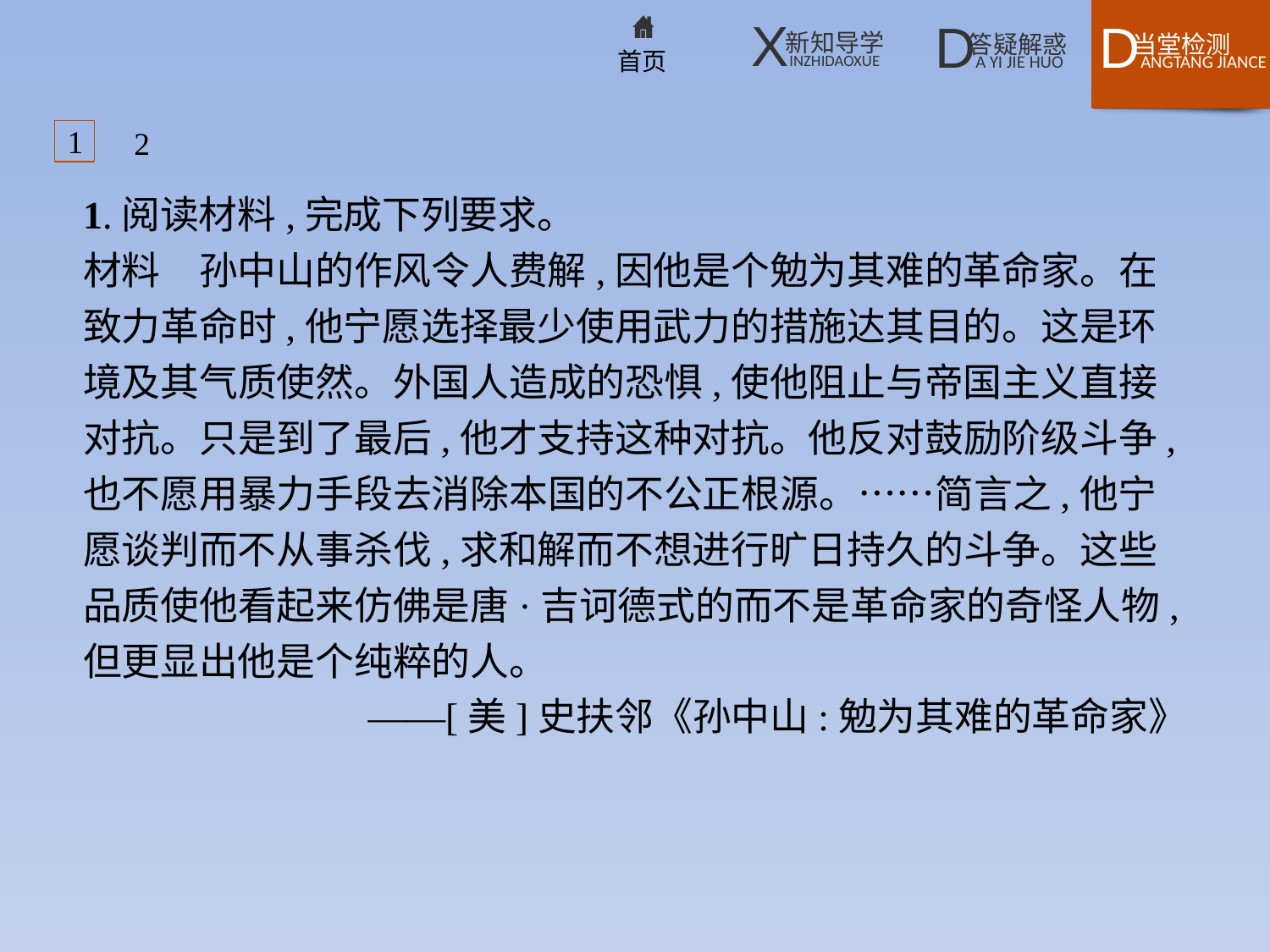

1
2
1.阅读材料,完成下列要求。
材料　孙中山的作风令人费解,因他是个勉为其难的革命家。在致力革命时,他宁愿选择最少使用武力的措施达其目的。这是环境及其气质使然。外国人造成的恐惧,使他阻止与帝国主义直接对抗。只是到了最后,他才支持这种对抗。他反对鼓励阶级斗争,也不愿用暴力手段去消除本国的不公正根源。……简言之,他宁愿谈判而不从事杀伐,求和解而不想进行旷日持久的斗争。这些品质使他看起来仿佛是唐·吉诃德式的而不是革命家的奇怪人物,但更显出他是个纯粹的人。
——[美]史扶邻《孙中山:勉为其难的革命家》